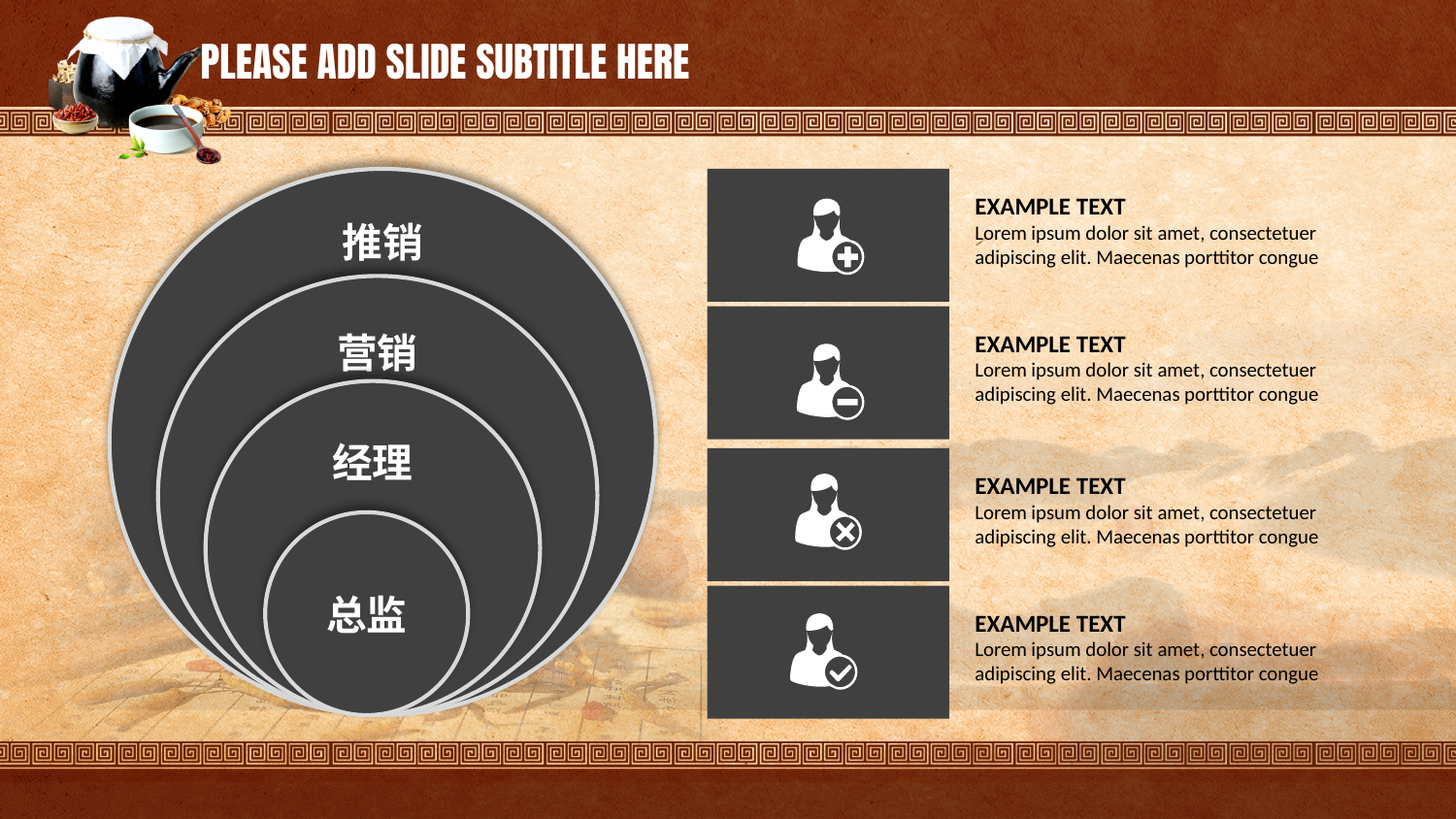

PLEASE ADD SLIDE SUBTITLE HERE

EXAMPLE TEXT
Lorem ipsum dolor sit amet, consectetuer adipiscing elit. Maecenas porttitor congue

推销
营销

EXAMPLE TEXT
Lorem ipsum dolor sit amet, consectetuer adipiscing elit. Maecenas porttitor congue

经理

EXAMPLE TEXT
Lorem ipsum dolor sit amet, consectetuer adipiscing elit. Maecenas porttitor congue

总监

EXAMPLE TEXT
Lorem ipsum dolor sit amet, consectetuer adipiscing elit. Maecenas porttitor congue